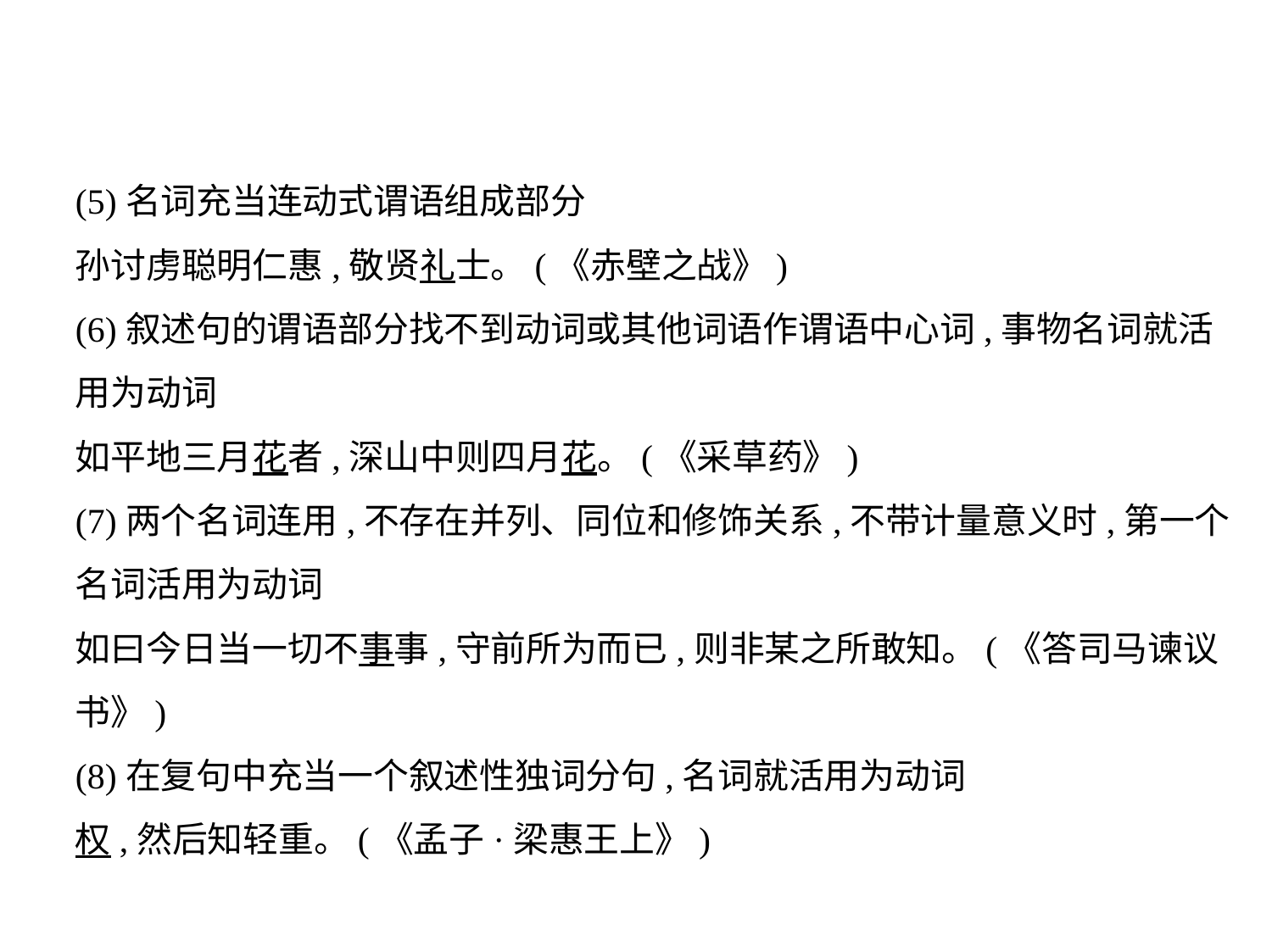

(5)名词充当连动式谓语组成部分
孙讨虏聪明仁惠,敬贤礼士。(《赤壁之战》)
(6)叙述句的谓语部分找不到动词或其他词语作谓语中心词,事物名词就活
用为动词
如平地三月花者,深山中则四月花。(《采草药》)
(7)两个名词连用,不存在并列、同位和修饰关系,不带计量意义时,第一个
名词活用为动词
如曰今日当一切不事事,守前所为而已,则非某之所敢知。(《答司马谏议
书》)
(8)在复句中充当一个叙述性独词分句,名词就活用为动词
权,然后知轻重。(《孟子·梁惠王上》)